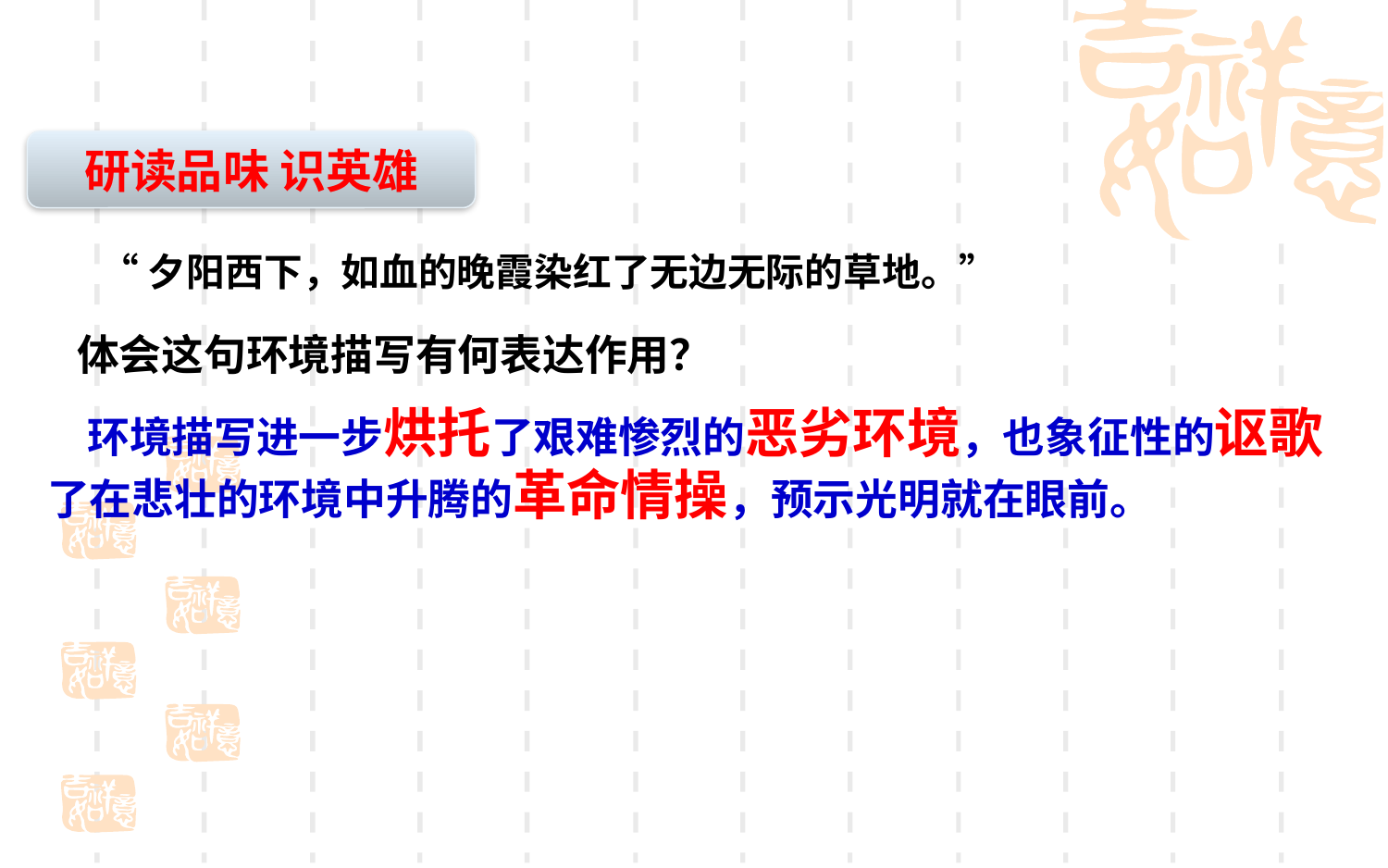

研读品味 识英雄
      “夕阳西下，如血的晚霞染红了无边无际的草地。”
  体会这句环境描写有何表达作用？
    环境描写进一步烘托了艰难惨烈的恶劣环境，也象征性的讴歌了在悲壮的环境中升腾的革命情操，预示光明就在眼前。